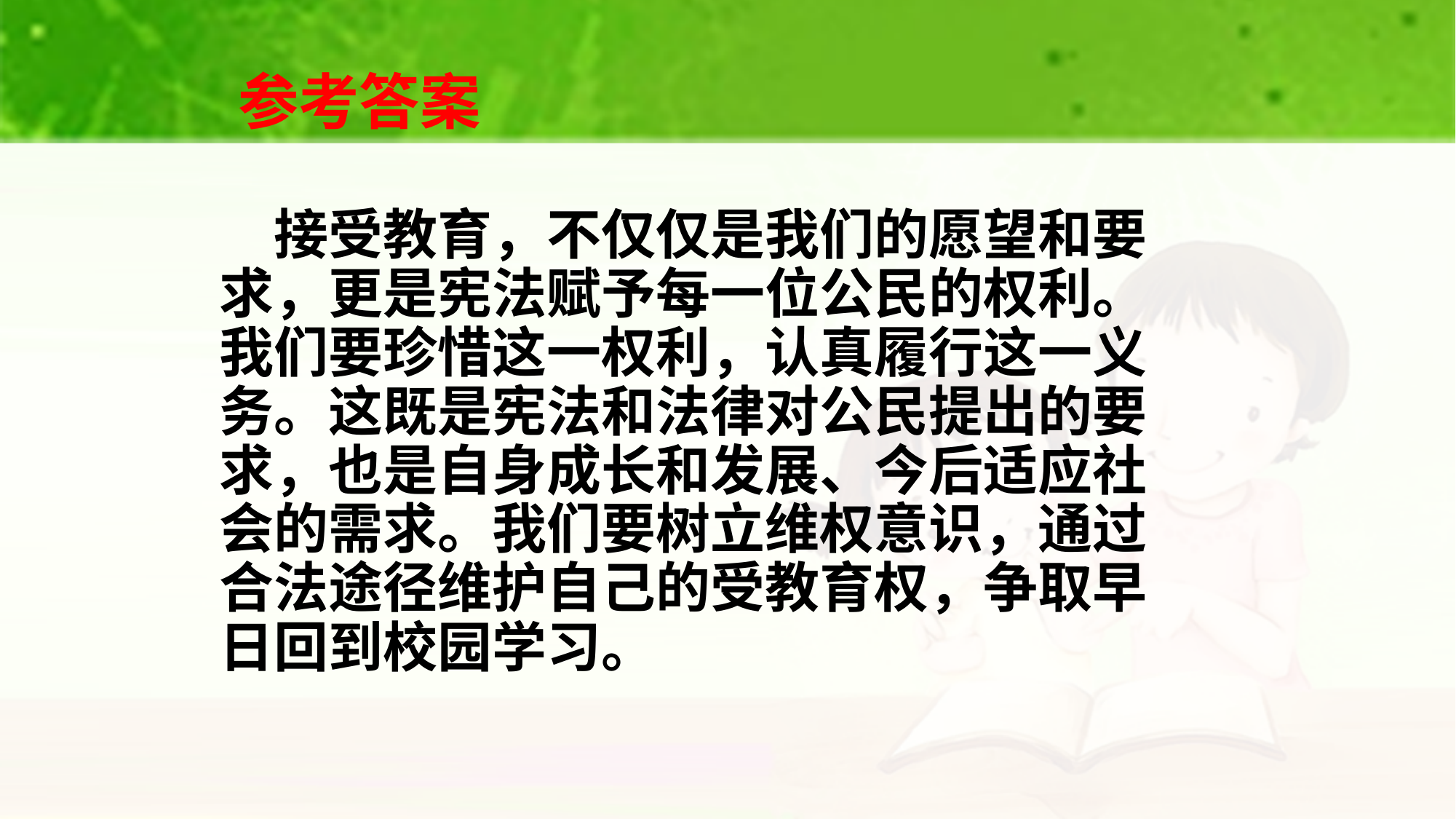

# 参考答案
     接受教育，不仅仅是我们的愿望和要求，更是宪法赋予每一位公民的权利。我们要珍惜这一权利，认真履行这一义务。这既是宪法和法律对公民提出的要求，也是自身成长和发展、今后适应社会的需求。我们要树立维权意识，通过合法途径维护自己的受教育权，争取早日回到校园学习。